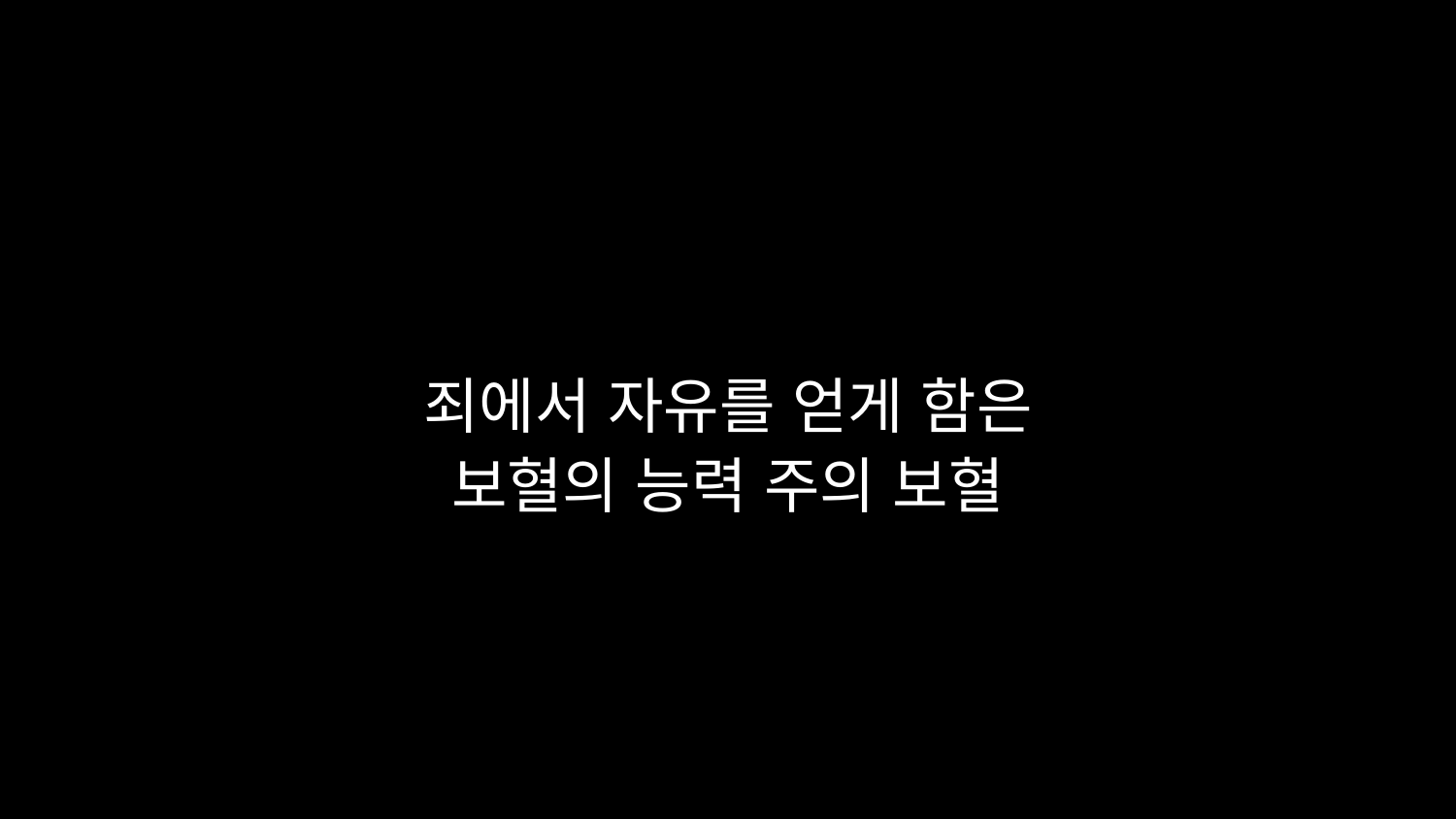

# 죄에서 자유를 얻게 함은 보혈의 능력 주의 보혈